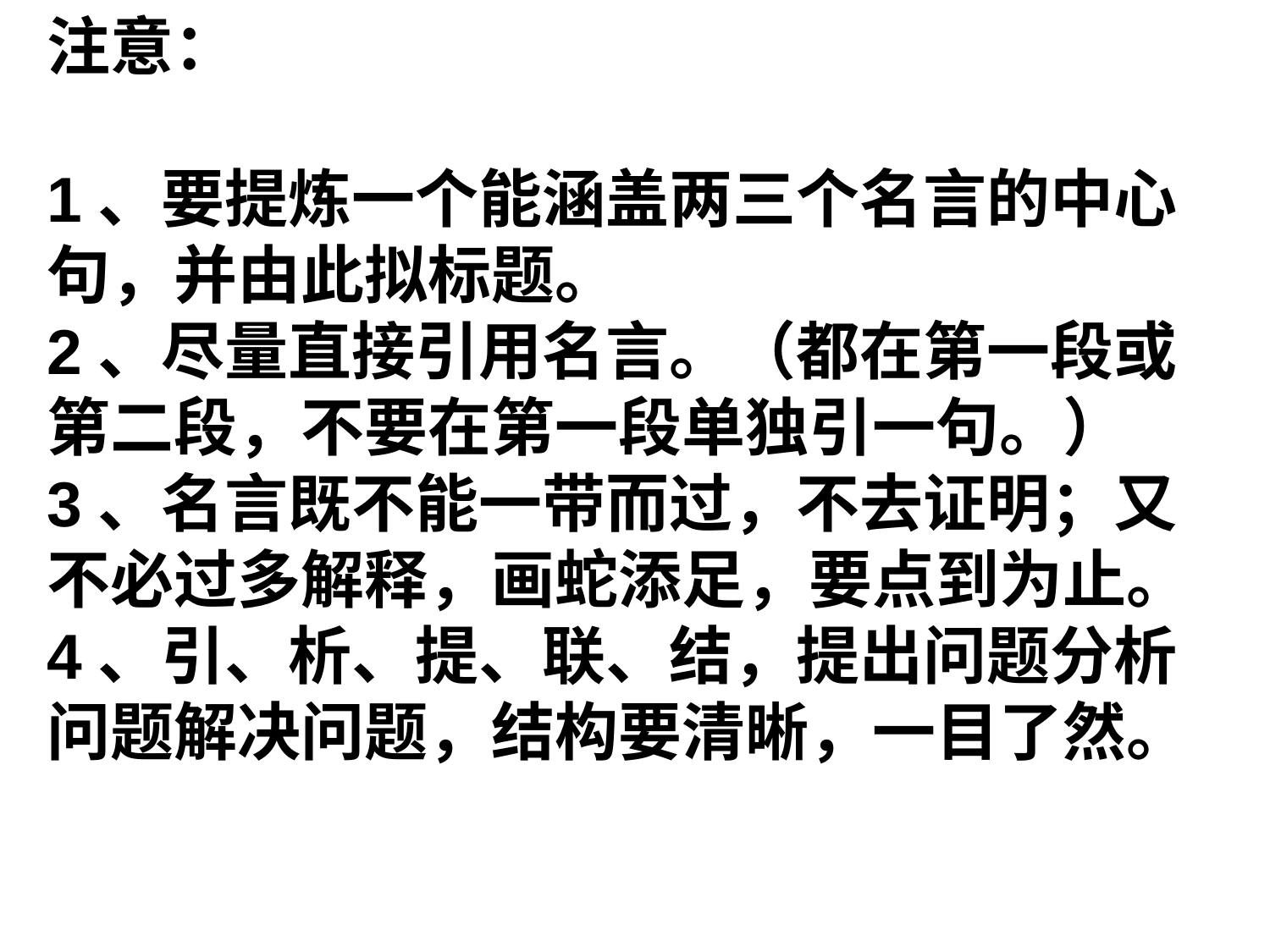

注意：

1、要提炼一个能涵盖两三个名言的中心句，并由此拟标题。
2、尽量直接引用名言。（都在第一段或第二段，不要在第一段单独引一句。）
3、名言既不能一带而过，不去证明；又不必过多解释，画蛇添足，要点到为止。
4、引、析、提、联、结，提出问题分析问题解决问题，结构要清晰，一目了然。